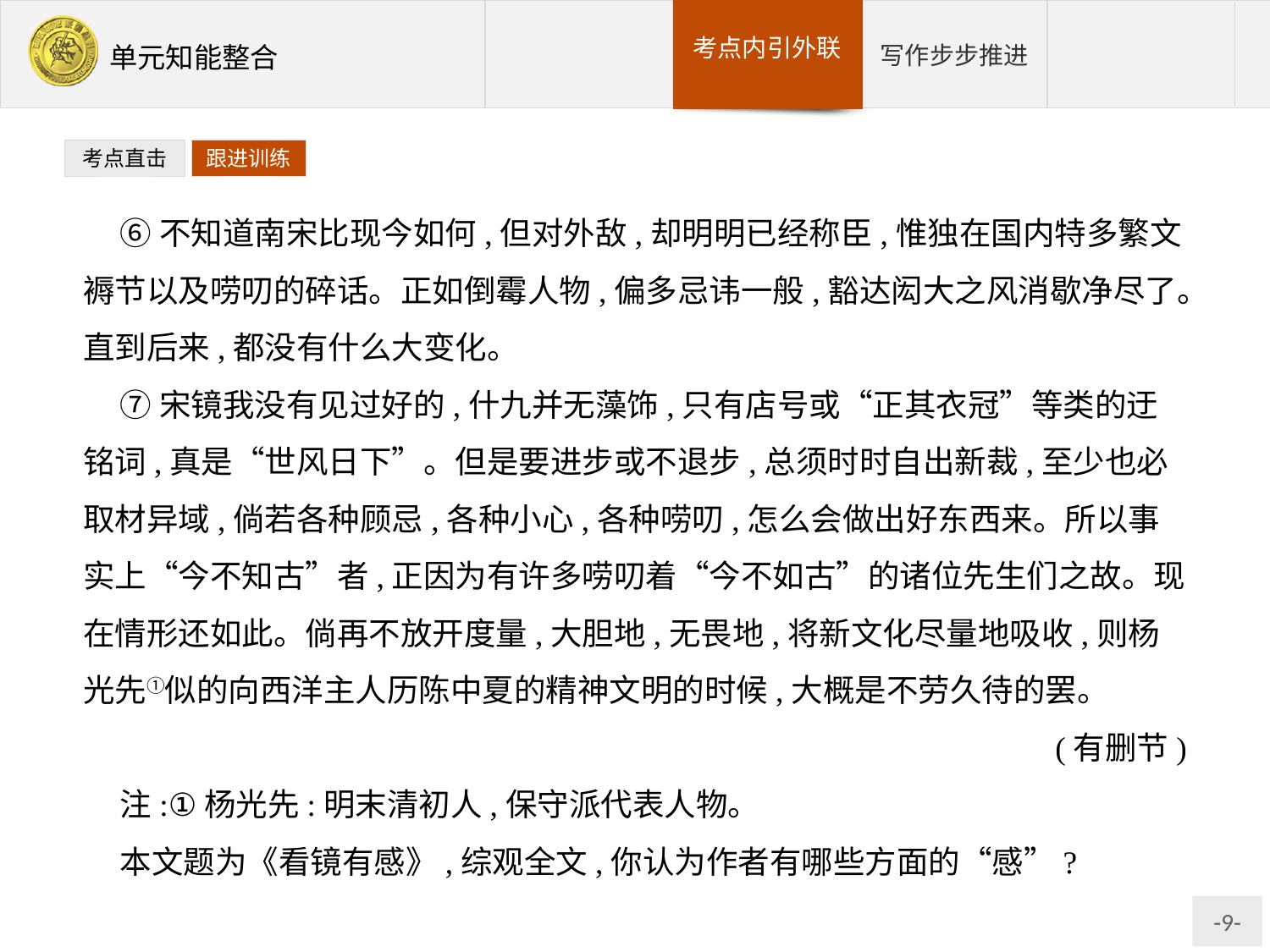

考点直击
跟进训练
⑥不知道南宋比现今如何,但对外敌,却明明已经称臣,惟独在国内特多繁文褥节以及唠叨的碎话。正如倒霉人物,偏多忌讳一般,豁达闳大之风消歇净尽了。直到后来,都没有什么大变化。
⑦宋镜我没有见过好的,什九并无藻饰,只有店号或“正其衣冠”等类的迂铭词,真是“世风日下”。但是要进步或不退步,总须时时自出新裁,至少也必取材异域,倘若各种顾忌,各种小心,各种唠叨,怎么会做出好东西来。所以事实上“今不知古”者,正因为有许多唠叨着“今不如古”的诸位先生们之故。现在情形还如此。倘再不放开度量,大胆地,无畏地,将新文化尽量地吸收,则杨光先①似的向西洋主人历陈中夏的精神文明的时候,大概是不劳久待的罢。
(有删节)
注:①杨光先:明末清初人,保守派代表人物。
本文题为《看镜有感》,综观全文,你认为作者有哪些方面的“感”?